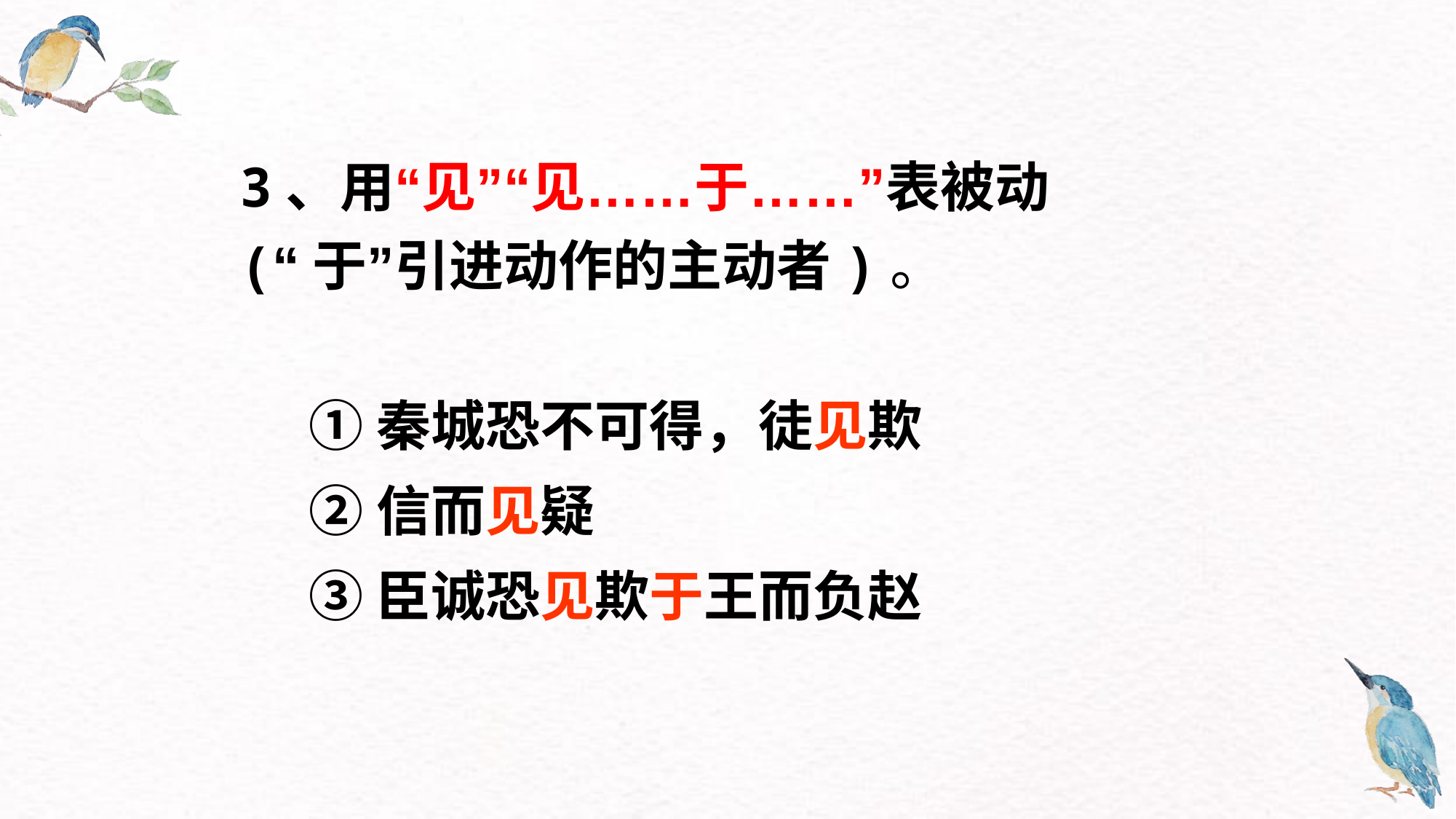

3、用“见”“见……于……”表被动(“于”引进动作的主动者)。
①秦城恐不可得，徒见欺
②信而见疑
③臣诚恐见欺于王而负赵